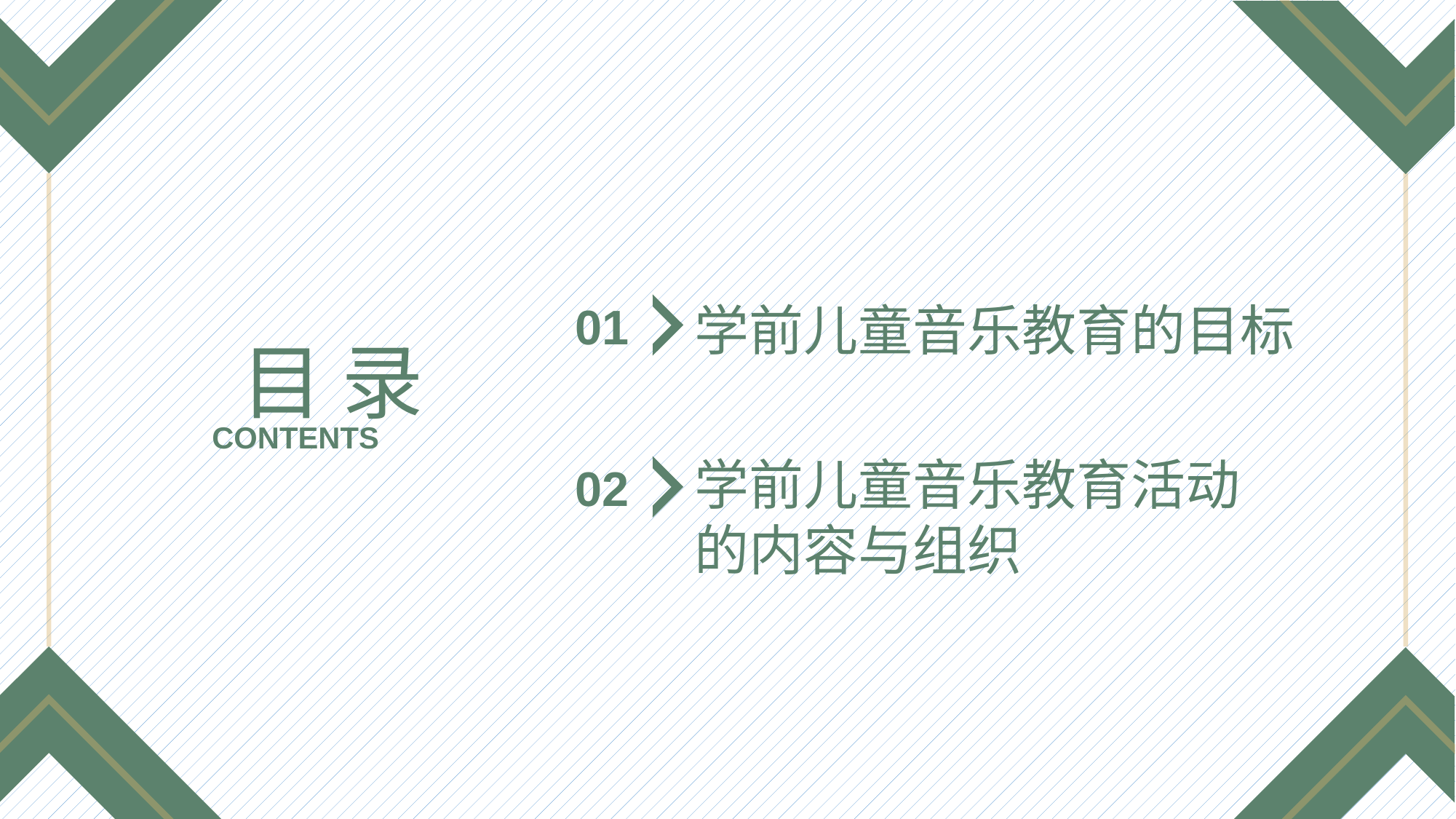

01
学前儿童音乐教育的目标

目 录
CONTENTS
学前儿童音乐教育活动
的内容与组织
02